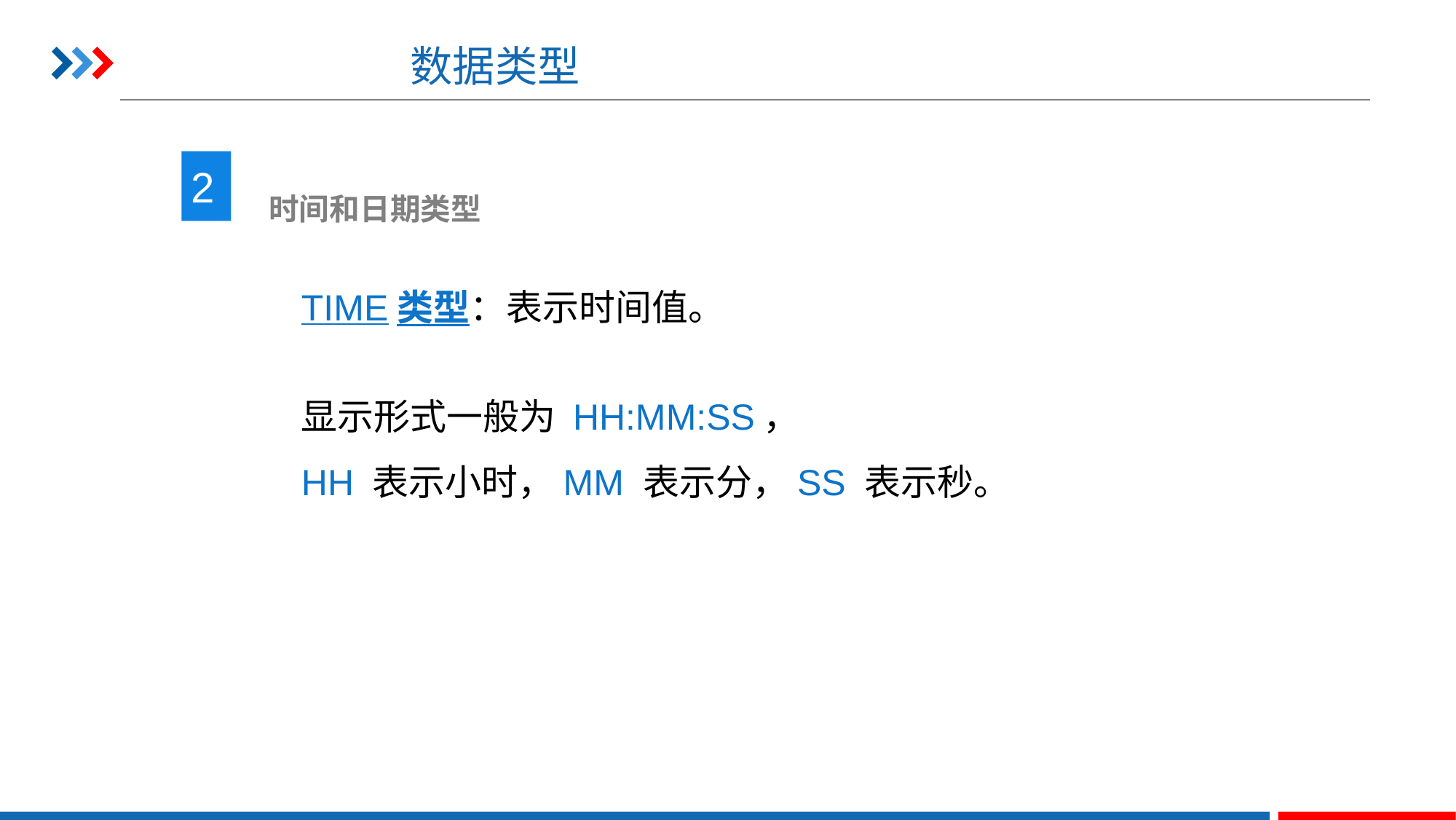

# 数据类型

2
  时间和日期类型
TIME类型：表示时间值。

显示形式一般为 HH:MM:SS，
HH 表示小时，MM 表示分，SS 表示秒。